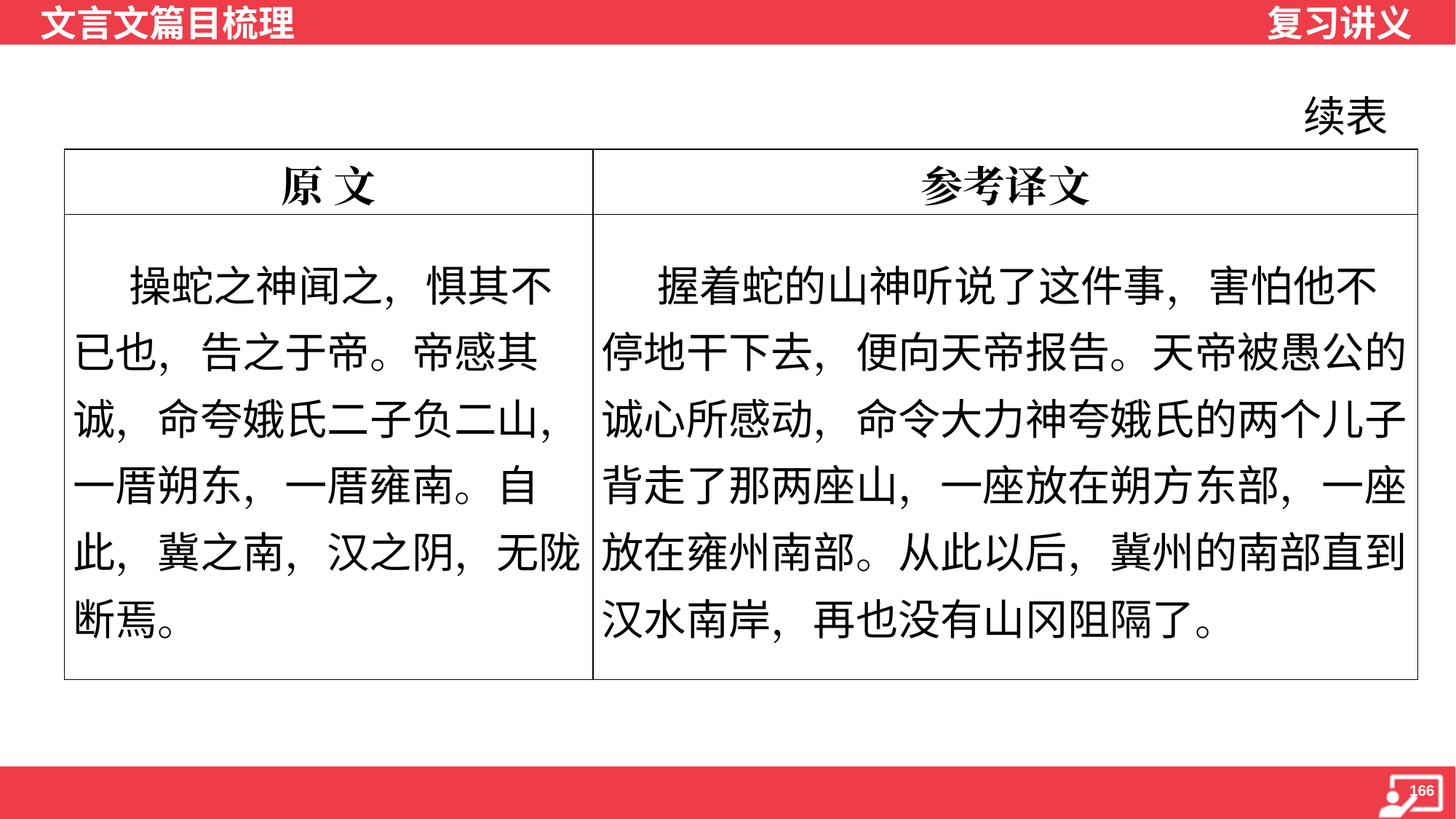

续表
| 原 文 | 参考译文 |
| --- | --- |
| 操蛇之神闻之，惧其不已也，告之于帝。帝感其诚，命夸娥氏二子负二山，一厝朔东，一厝雍南。自此，冀之南，汉之阴，无陇断焉。 | 握着蛇的山神听说了这件事，害怕他不停地干下去，便向天帝报告。天帝被愚公的诚心所感动，命令大力神夸娥氏的两个儿子背走了那两座山，一座放在朔方东部，一座放在雍州南部。从此以后，冀州的南部直到汉水南岸，再也没有山冈阻隔了。 |